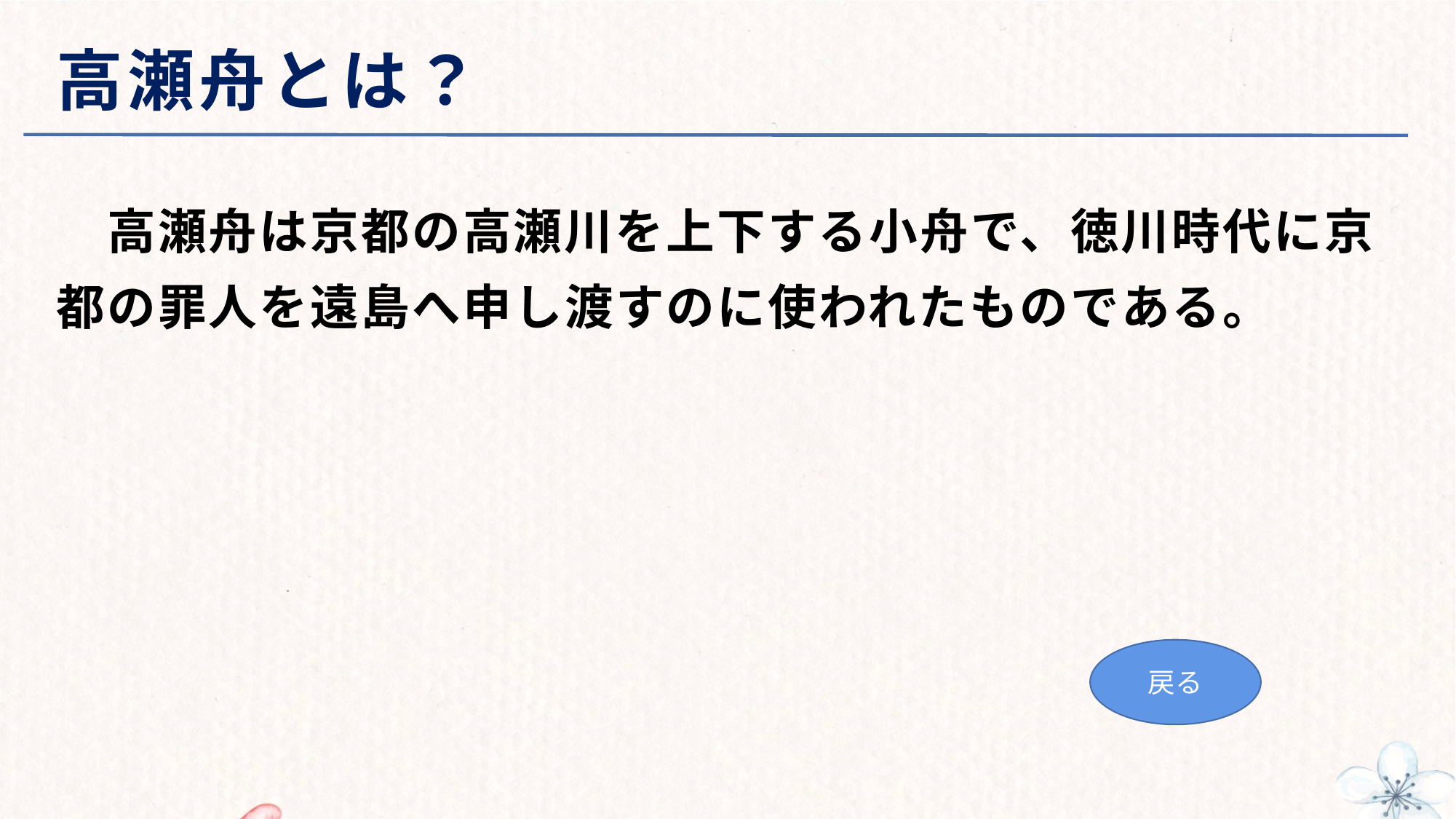

# 高瀬舟とは？
　高瀬舟は京都の高瀬川を上下する小舟で、徳川時代に京都の罪人を遠島へ申し渡すのに使われたものである。
戻る